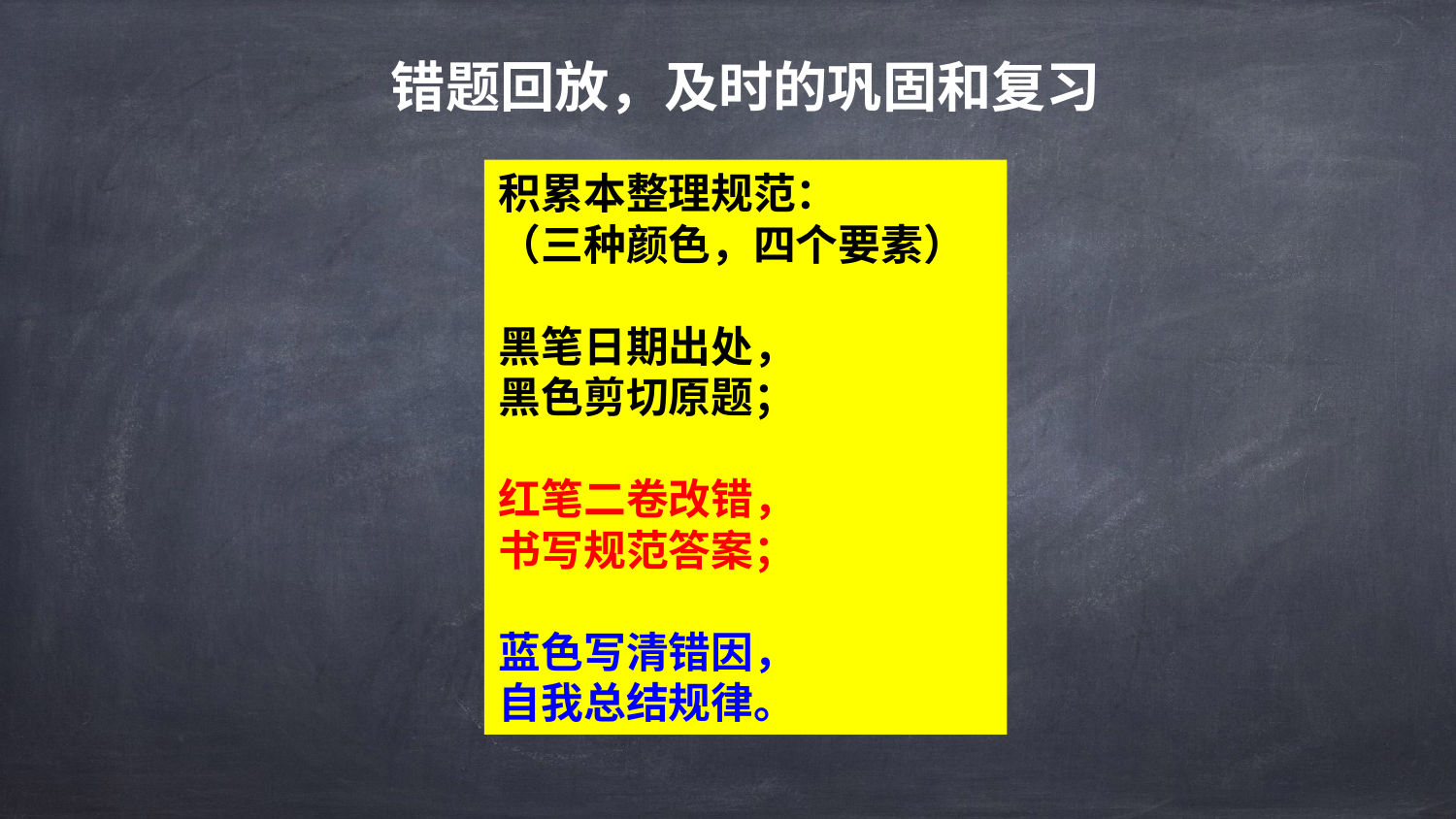

错题回放，及时的巩固和复习
积累本整理规范：
（三种颜色，四个要素）

黑笔日期出处，
黑色剪切原题；

红笔二卷改错，
书写规范答案；

蓝色写清错因，
自我总结规律。